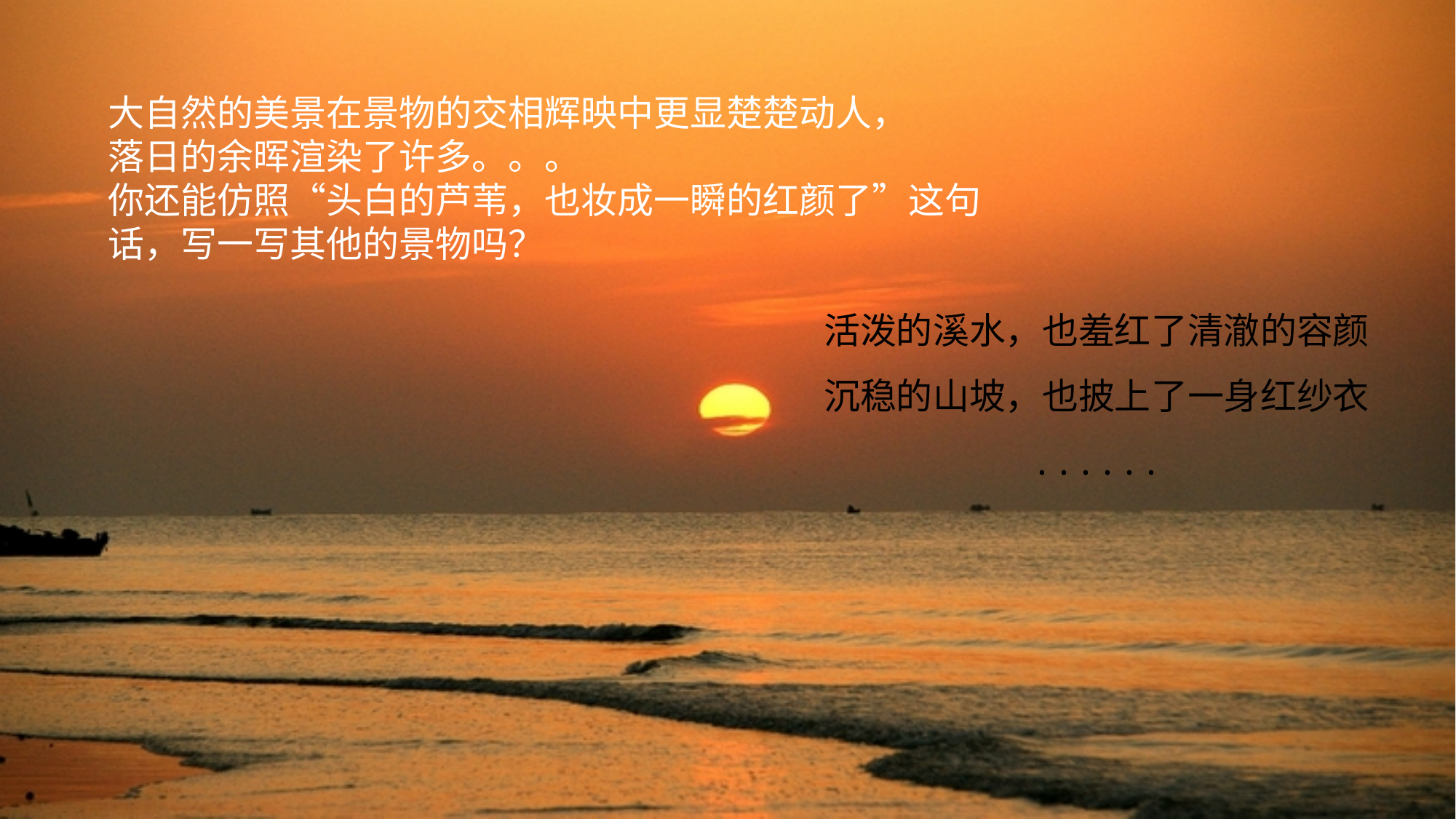

大自然的美景在景物的交相辉映中更显楚楚动人，
落日的余晖渲染了许多。。。
你还能仿照“头白的芦苇，也妆成一瞬的红颜了”这句话，写一写其他的景物吗？

活泼的溪水，也羞红了清澈的容颜
沉稳的山坡，也披上了一身红纱衣
......